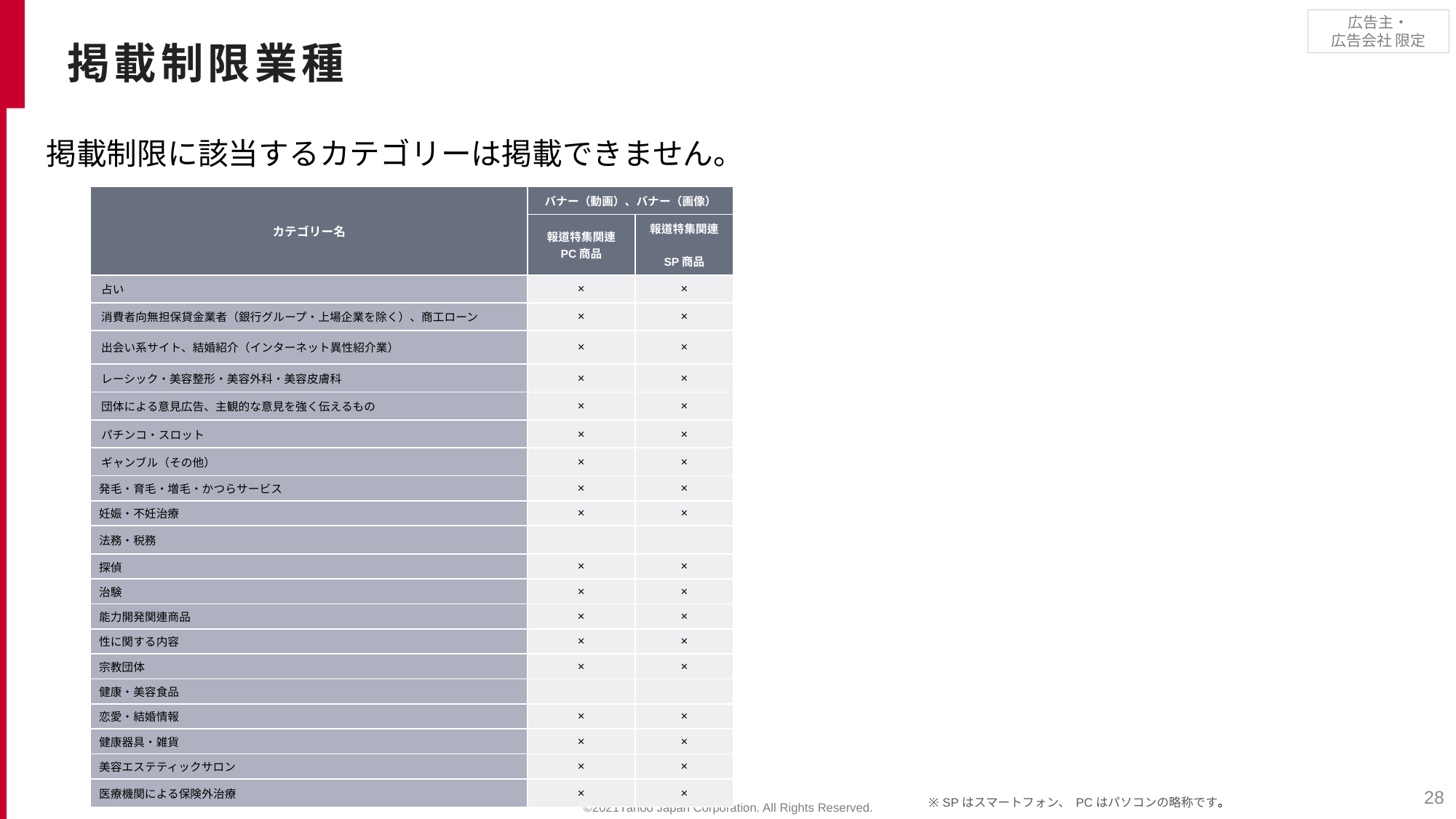

掲載制限業種
掲載制限に該当するカテゴリーは掲載できません。
| カテゴリー名 | バナー（動画）、バナー（画像） |  |
| --- | --- | --- |
|  | 報道特集関連 PC商品 | 報道特集関連　 SP商品 |
| 占い | × | × |
| 消費者向無担保貸金業者（銀行グループ・上場企業を除く）、商工ローン | × | × |
| 出会い系サイト、結婚紹介（インターネット異性紹介業） | × | × |
| レーシック・美容整形・美容外科・美容皮膚科 | × | × |
| 団体による意見広告、主観的な意見を強く伝えるもの | × | × |
| パチンコ・スロット | × | × |
| ギャンブル（その他） | × | × |
| 発毛・育毛・増毛・かつらサービス | × | × |
| 妊娠・不妊治療 | × | × |
| 法務・税務 |  |  |
| 探偵 | × | × |
| 治験 | × | × |
| 能力開発関連商品 | × | × |
| 性に関する内容 | × | × |
| 宗教団体 | × | × |
| 健康・美容食品 |  |  |
| 恋愛・結婚情報 | × | × |
| 健康器具・雑貨 | × | × |
| 美容エステティックサロン | × | × |
| 医療機関による保険外治療 | × | × |

※ SPはスマートフォン、 PCはパソコンの略称です。
28